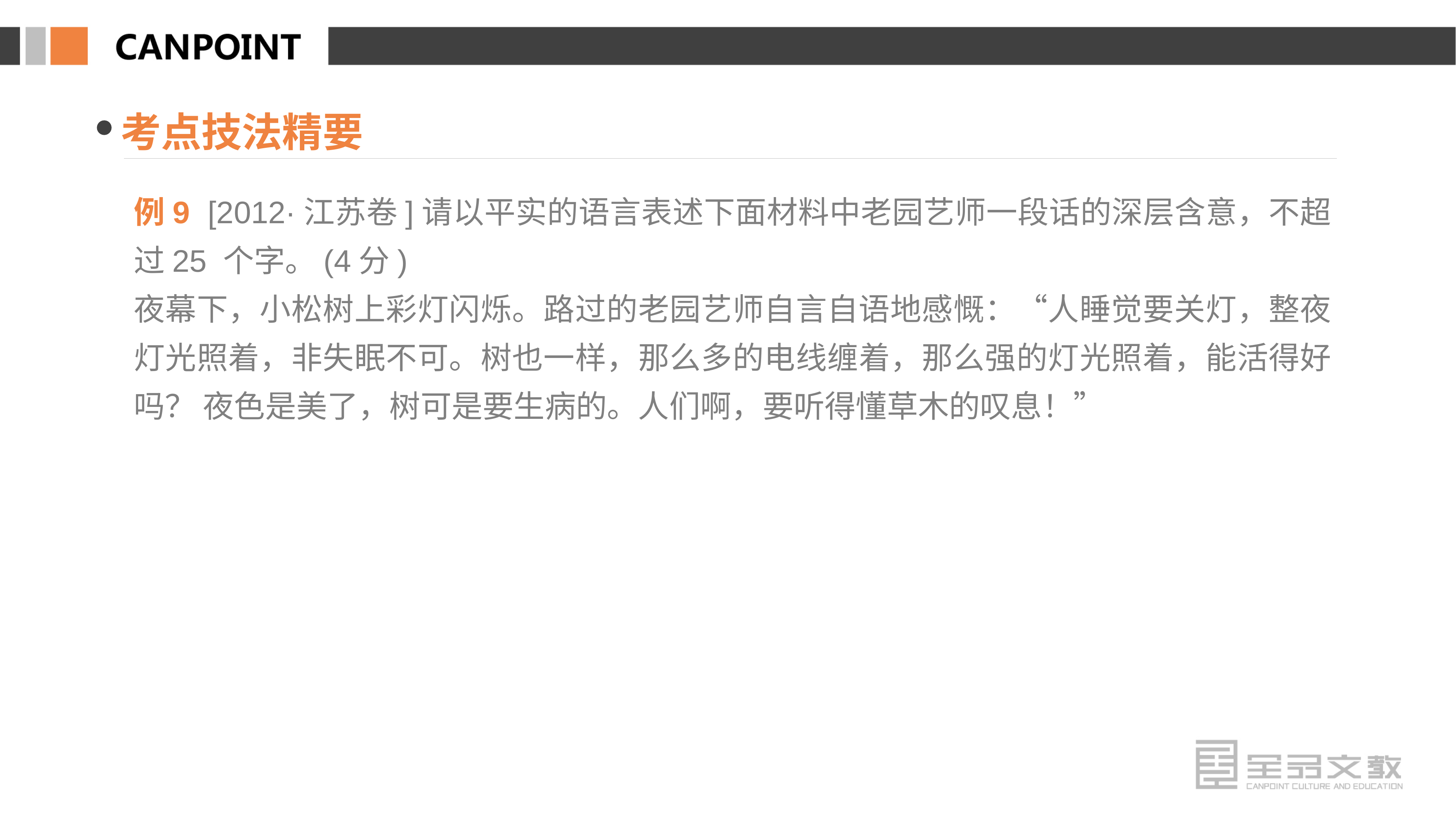

考点技法精要

例9  [2012·江苏卷]请以平实的语言表述下面材料中老园艺师一段话的深层含意，不超过25 个字。(4分)
夜幕下，小松树上彩灯闪烁。路过的老园艺师自言自语地感慨：“人睡觉要关灯，整夜灯光照着，非失眠不可。树也一样，那么多的电线缠着，那么强的灯光照着，能活得好吗？ 夜色是美了，树可是要生病的。人们啊，要听得懂草木的叹息！”